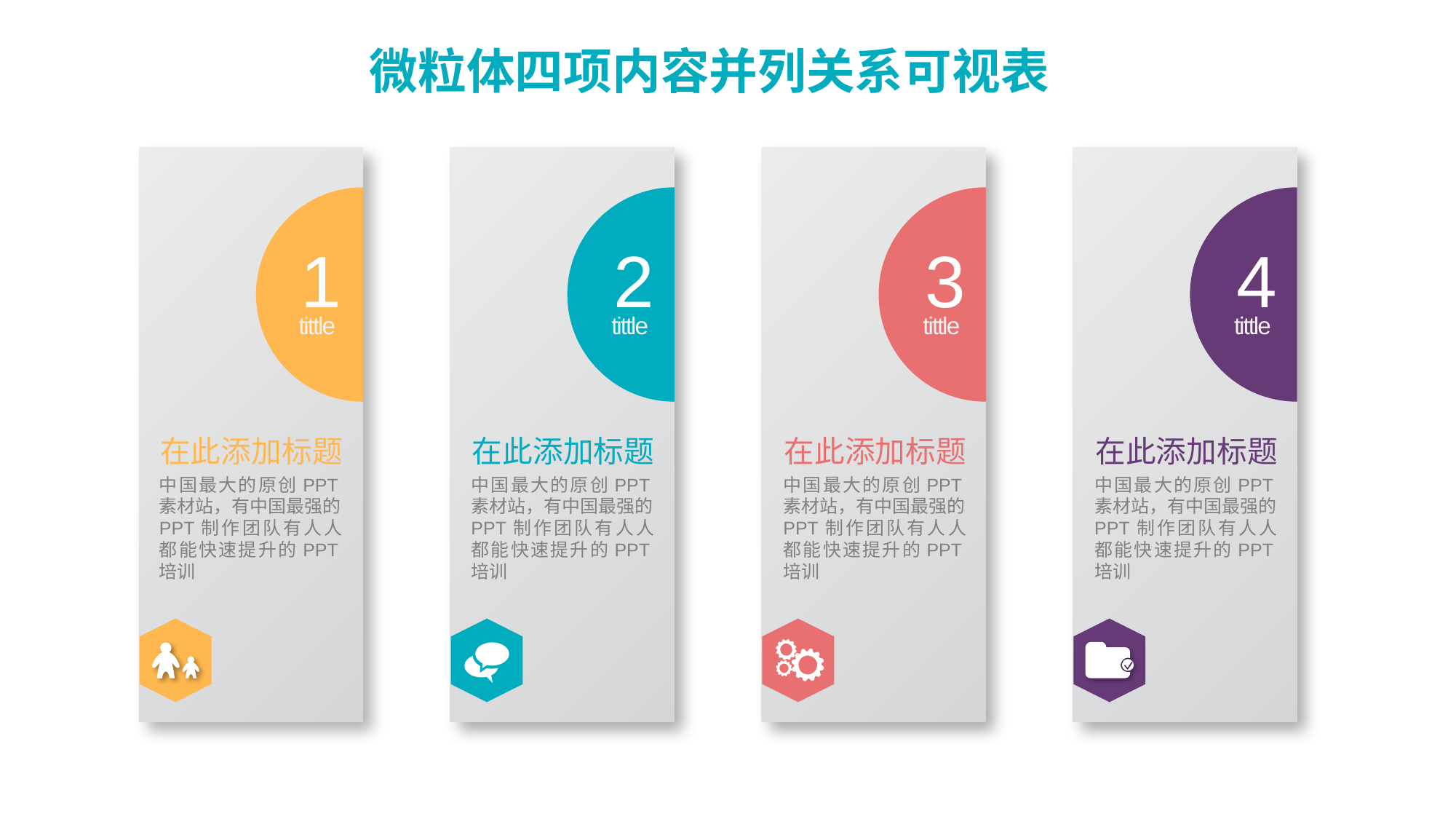

1
2
3
4
tittle
tittle
tittle
tittle
在此添加标题
在此添加标题
在此添加标题
在此添加标题
中国最大的原创PPT素材站，有中国最强的PPT制作团队有人人都能快速提升的PPT培训
中国最大的原创PPT素材站，有中国最强的PPT制作团队有人人都能快速提升的PPT培训
中国最大的原创PPT素材站，有中国最强的PPT制作团队有人人都能快速提升的PPT培训
中国最大的原创PPT素材站，有中国最强的PPT制作团队有人人都能快速提升的PPT培训